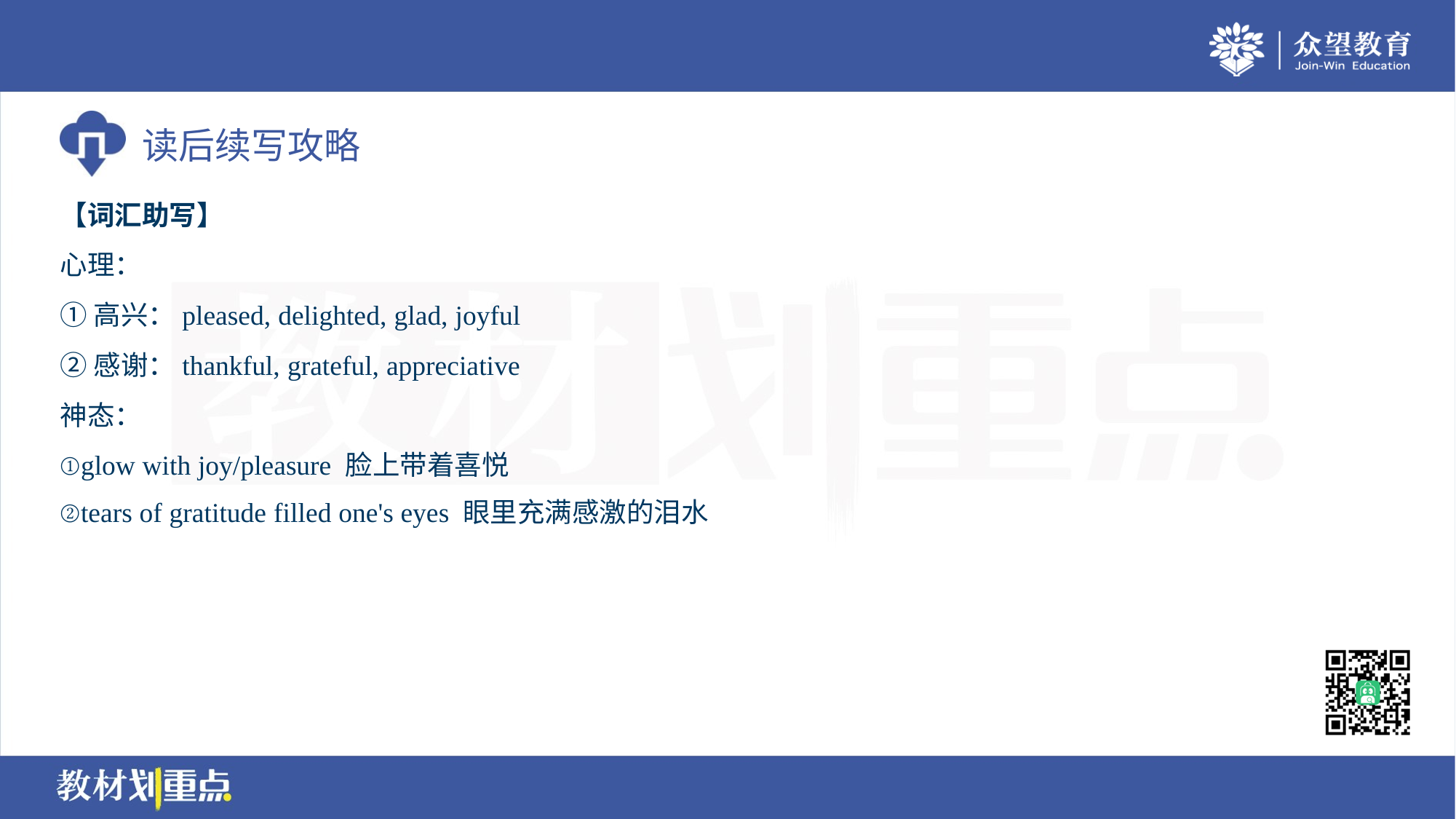

【词汇助写】
心理：
①高兴：pleased, delighted, glad, joyful
②感谢：thankful, grateful, appreciative
神态：
①glow with joy/pleasure 脸上带着喜悦
②tears of gratitude filled one's eyes 眼里充满感激的泪水